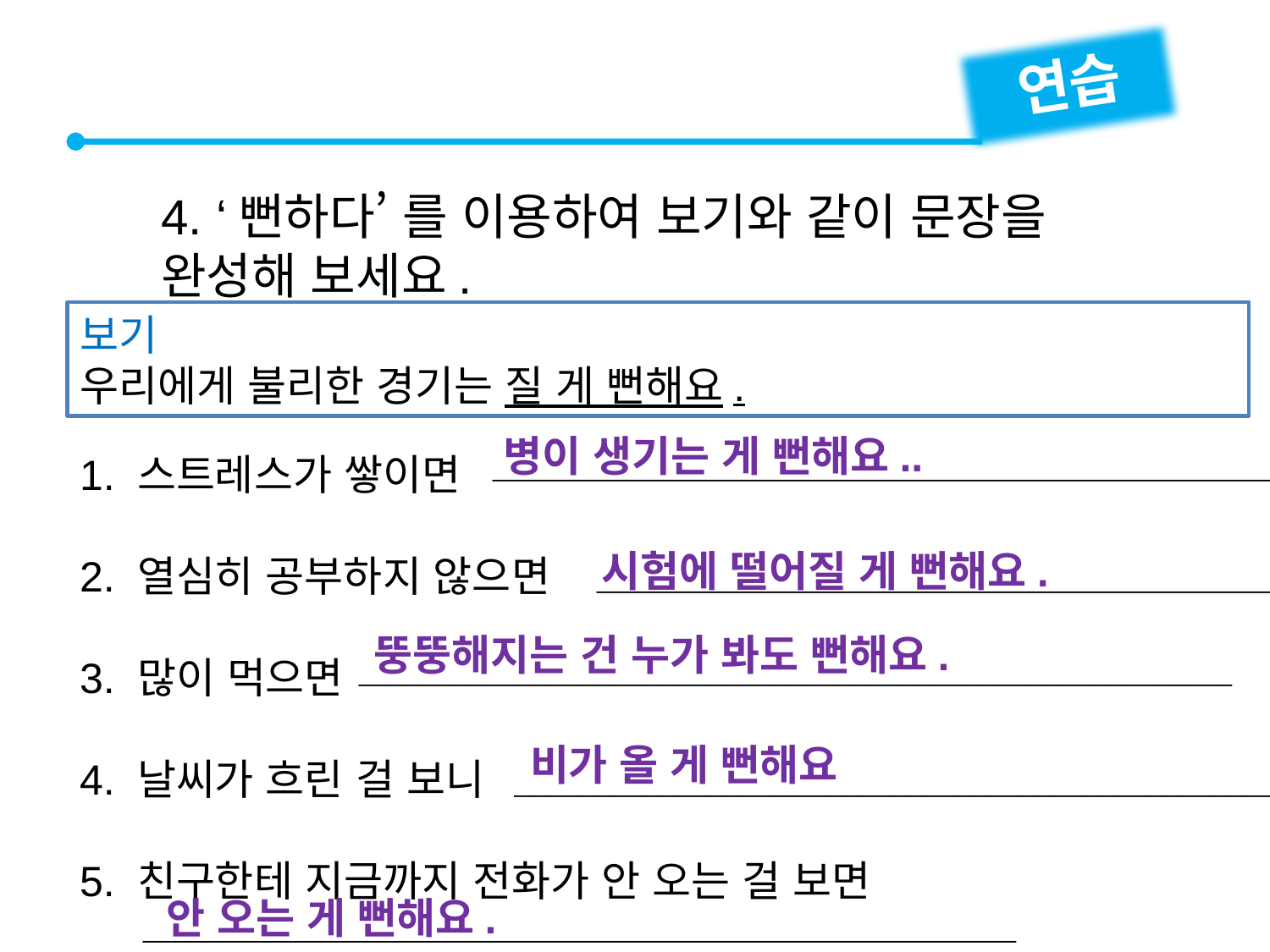

연습
4. ‘뻔하다’ 를 이용하여 보기와 같이 문장을
완성해 보세요.
보기
우리에게 불리한 경기는 질 게 뻔해요.
1. 스트레스가 쌓이면
2. 열심히 공부하지 않으면
3. 많이 먹으면
4. 날씨가 흐린 걸 보니
5. 친구한테 지금까지 전화가 안 오는 걸 보면
병이 생기는 게 뻔해요..
_______________________________________________________
시험에 떨어질 게 뻔해요.
_______________________________________________________
뚱뚱해지는 건 누가 봐도 뻔해요.
_______________________________________________________
비가 올 게 뻔해요
_______________________________________________________
안 오는 게 뻔해요.
_______________________________________________________